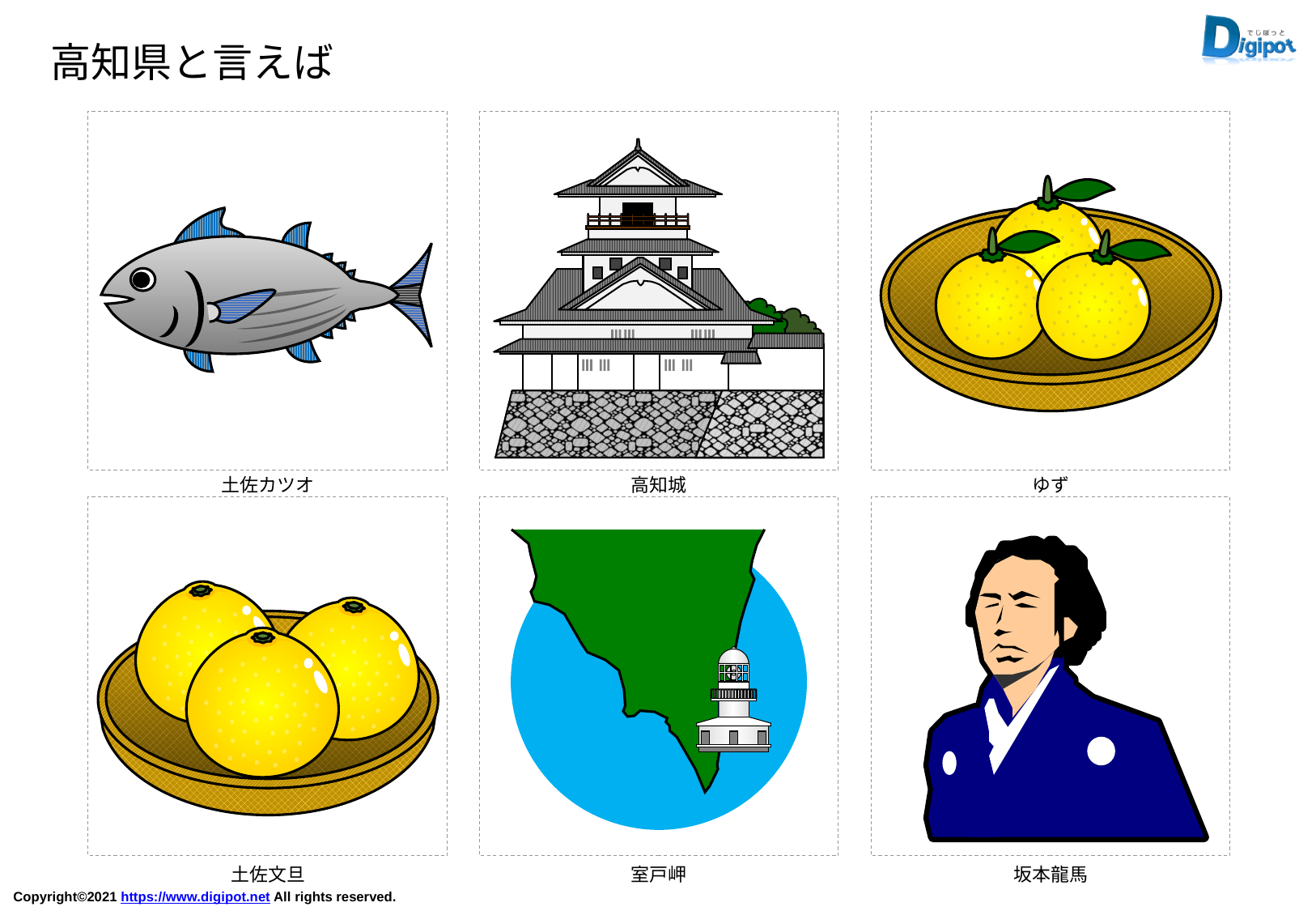

高知県と言えば

土佐カツオ
高知城
ゆず

土佐文旦
室戸岬
坂本龍馬